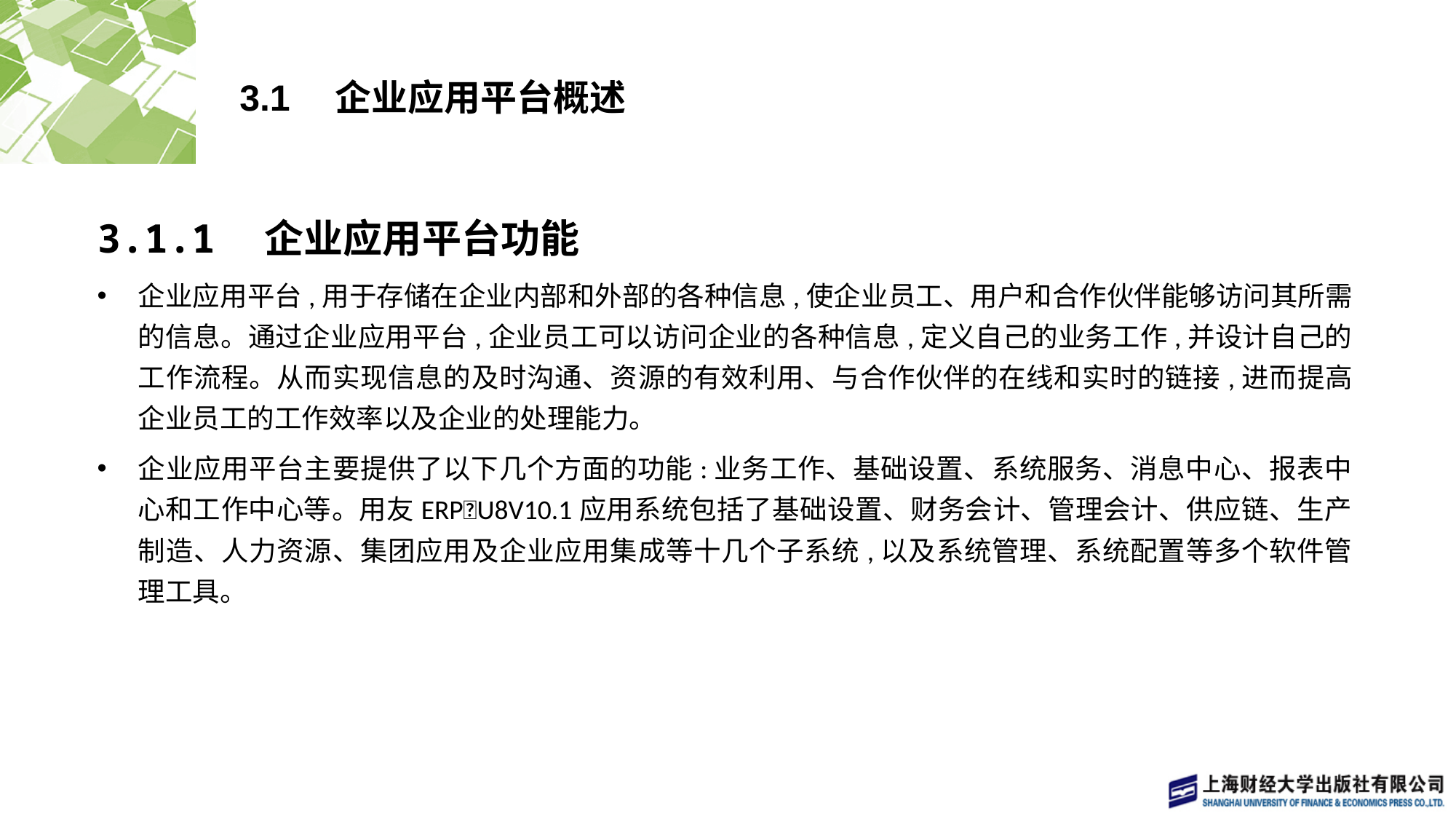

# 3.1　企业应用平台概述
3.1.1　企业应用平台功能
企业应用平台,用于存储在企业内部和外部的各种信息,使企业员工、用户和合作伙伴能够访问其所需的信息。通过企业应用平台,企业员工可以访问企业的各种信息,定义自己的业务工作,并设计自己的工作流程。从而实现信息的及时沟通、资源的有效利用、与合作伙伴的在线和实时的链接,进而提高企业员工的工作效率以及企业的处理能力。
企业应用平台主要提供了以下几个方面的功能:业务工作、基础设置、系统服务、消息中心、报表中心和工作中心等。用友ERP􀆼U8V10.1应用系统包括了基础设置、财务会计、管理会计、供应链、生产制造、人力资源、集团应用及企业应用集成等十几个子系统,以及系统管理、系统配置等多个软件管理工具。